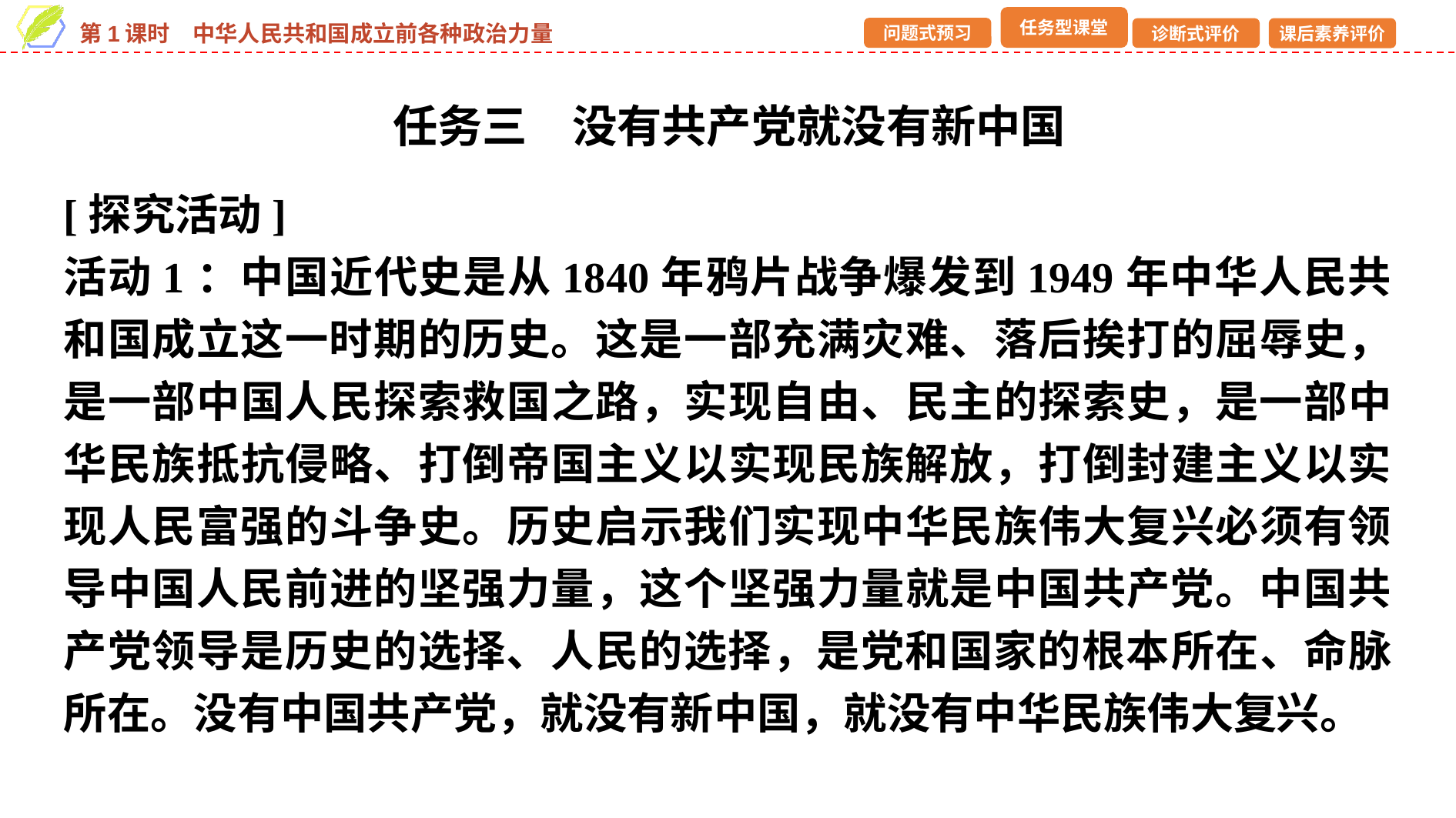

任务三　没有共产党就没有新中国
[探究活动]
活动1：中国近代史是从1840年鸦片战争爆发到1949年中华人民共和国成立这一时期的历史。这是一部充满灾难、落后挨打的屈辱史，是一部中国人民探索救国之路，实现自由、民主的探索史，是一部中华民族抵抗侵略、打倒帝国主义以实现民族解放，打倒封建主义以实现人民富强的斗争史。历史启示我们实现中华民族伟大复兴必须有领导中国人民前进的坚强力量，这个坚强力量就是中国共产党。中国共产党领导是历史的选择、人民的选择，是党和国家的根本所在、命脉所在。没有中国共产党，就没有新中国，就没有中华民族伟大复兴。